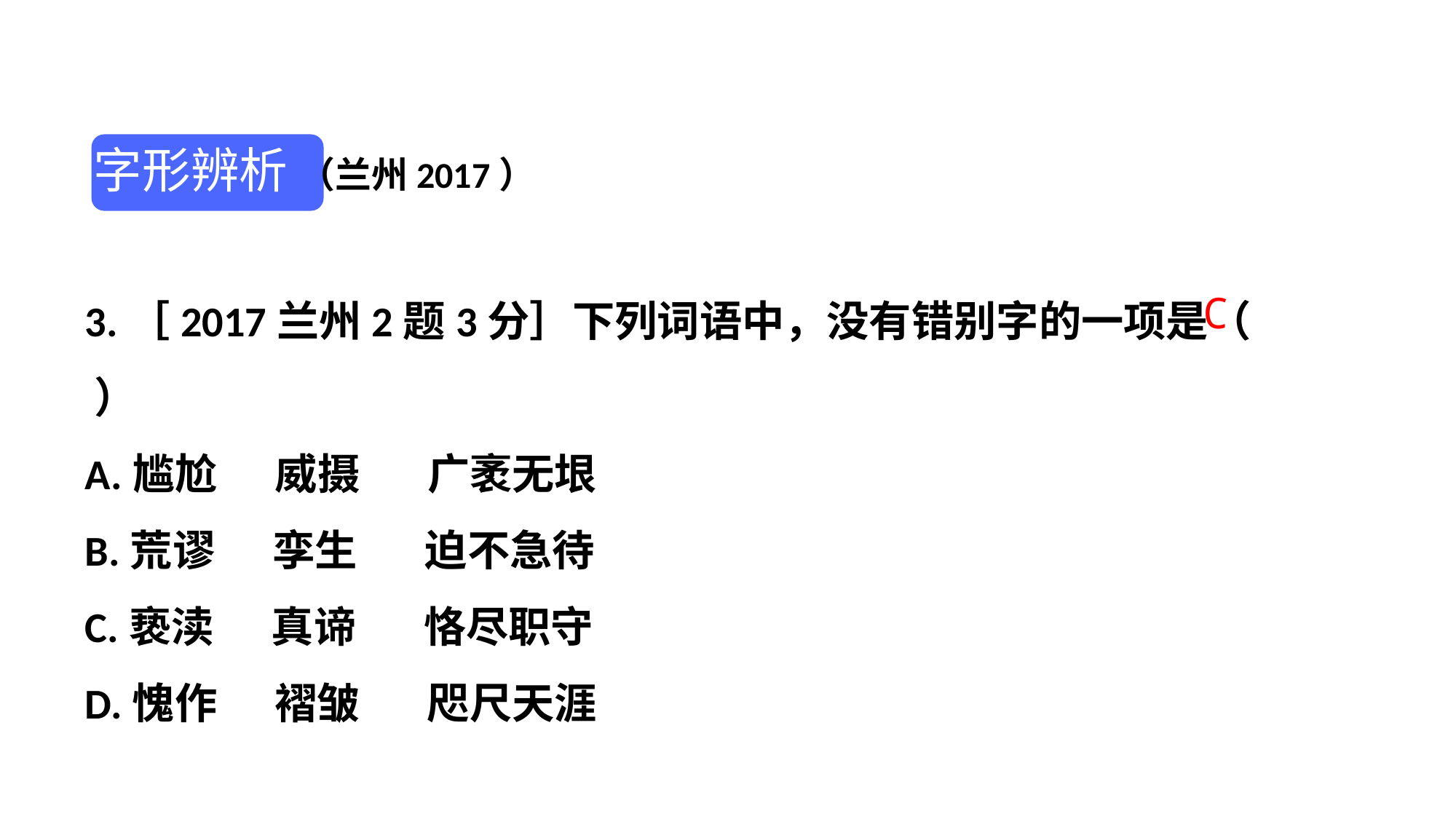

字形辨析 （兰州2017）

3.［2017兰州2题3分］下列词语中，没有错别字的一项是（      ）
A.尴尬      威摄       广袤无垠
B.荒谬      孪生       迫不急待
C.亵渎      真谛       恪尽职守
D.愧作      褶皱       咫尺天涯
C